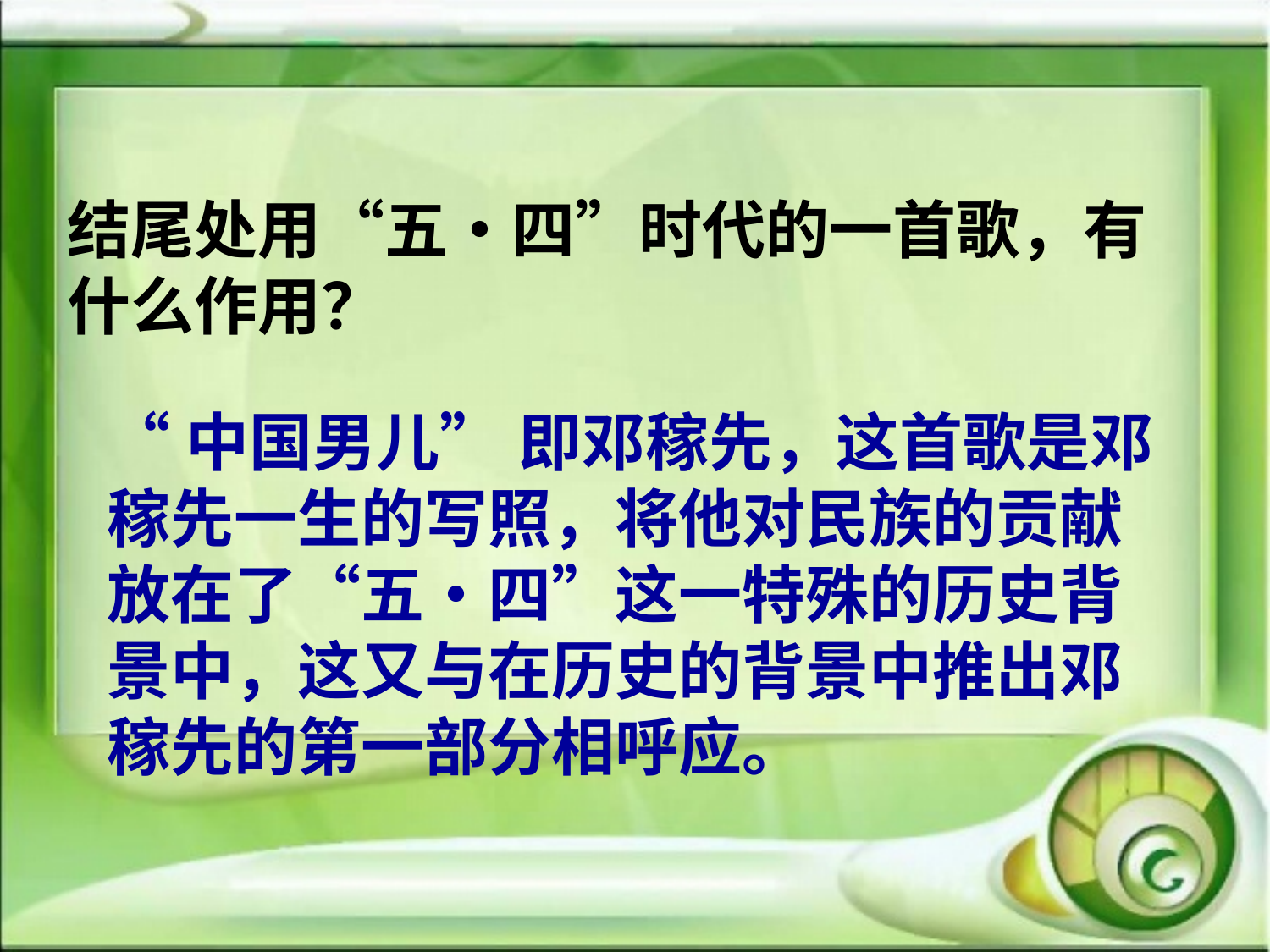

结尾处用“五•四”时代的一首歌，有什么作用？
“中国男儿” 即邓稼先，这首歌是邓稼先一生的写照，将他对民族的贡献放在了“五•四”这一特殊的历史背景中，这又与在历史的背景中推出邓稼先的第一部分相呼应。